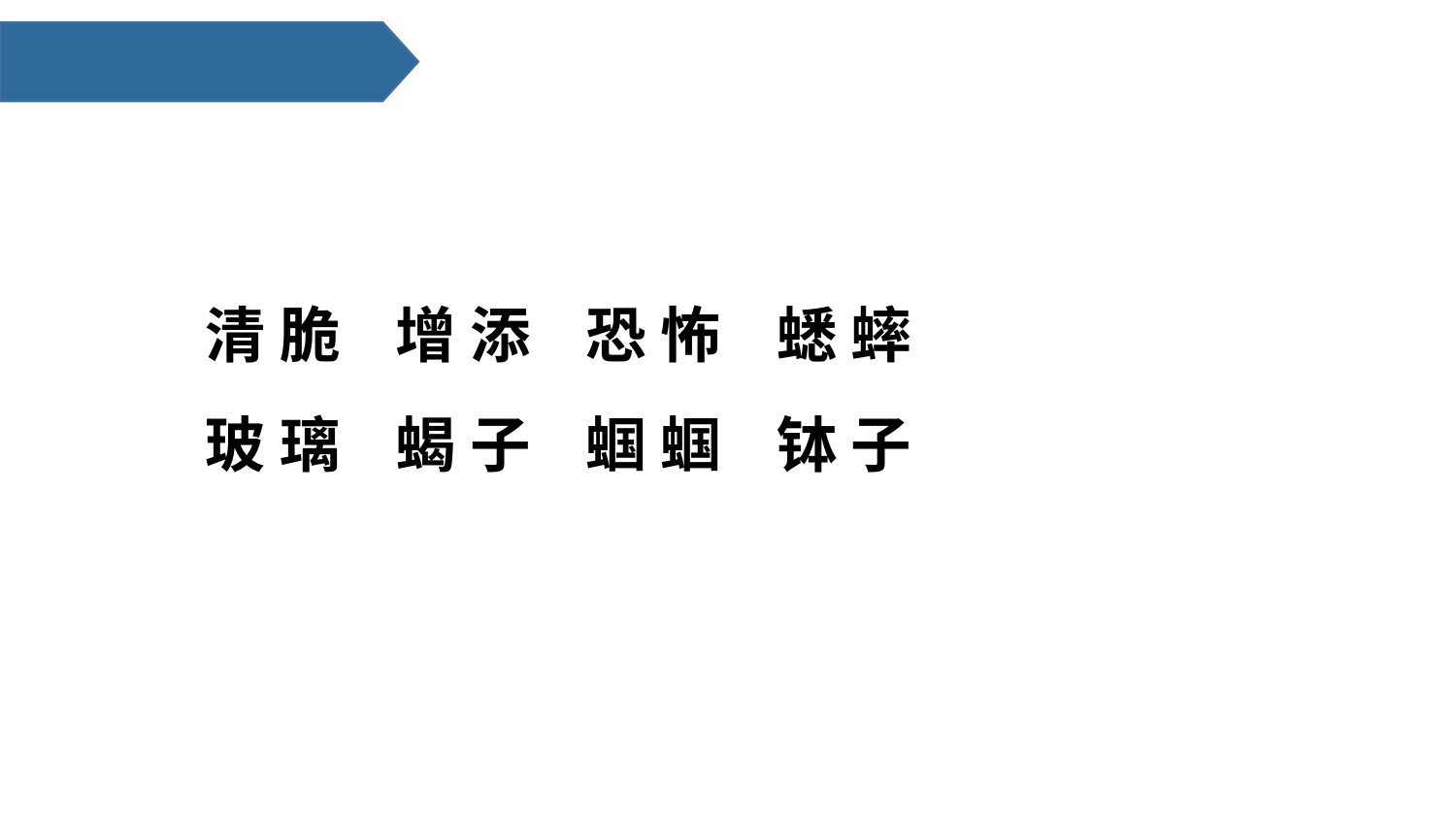

清 脆    增 添    恐 怖    蟋 蟀
玻 璃    蝎 子    蝈 蝈    钵 子